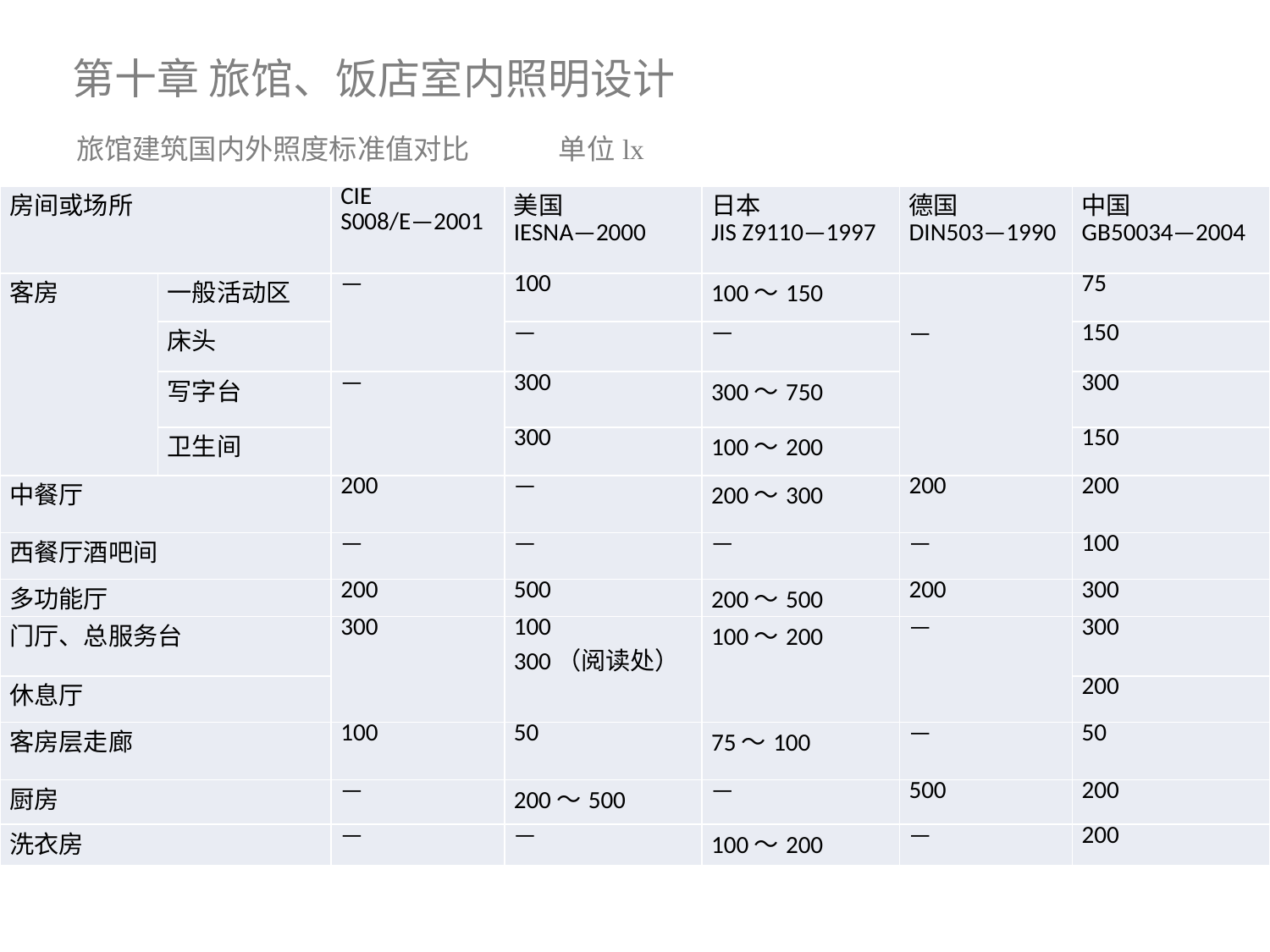

第十章 旅馆、饭店室内照明设计

旅馆建筑国内外照度标准值对比              单位lx
| 房间或场所 |  | CIE S008/E—2001 | 美国 IESNA—2000 | 日本 JIS Z9110—1997 | 德国 DIN503—1990 | 中国 GB50034—2004 |
| --- | --- | --- | --- | --- | --- | --- |
| 客房 | 一般活动区 | — | 100 | 100～150 | — | 75 |
|  | 床头 |  | — | — |  | 150 |
|  | 写字台 | — | 300 | 300～750 |  | 300 |
|  | 卫生间 |  | 300 | 100～200 |  | 150 |
| 中餐厅 |  | 200 | — | 200～300 | 200 | 200 |
| 西餐厅酒吧间 |  | — | — | — | — | 100 |
| 多功能厅 |  | 200 | 500 | 200～500 | 200 | 300 |
| 门厅、总服务台 |  | 300 | 100 300（阅读处） | 100～200 | — | 300 |
| 休息厅 |  |  |  |  |  | 200 |
| 客房层走廊 |  | 100 | 50 | 75～100 | — | 50 |
| 厨房 |  | — | 200～500 | — | 500 | 200 |
| 洗衣房 |  | — | — | 100～200 | — | 200 |